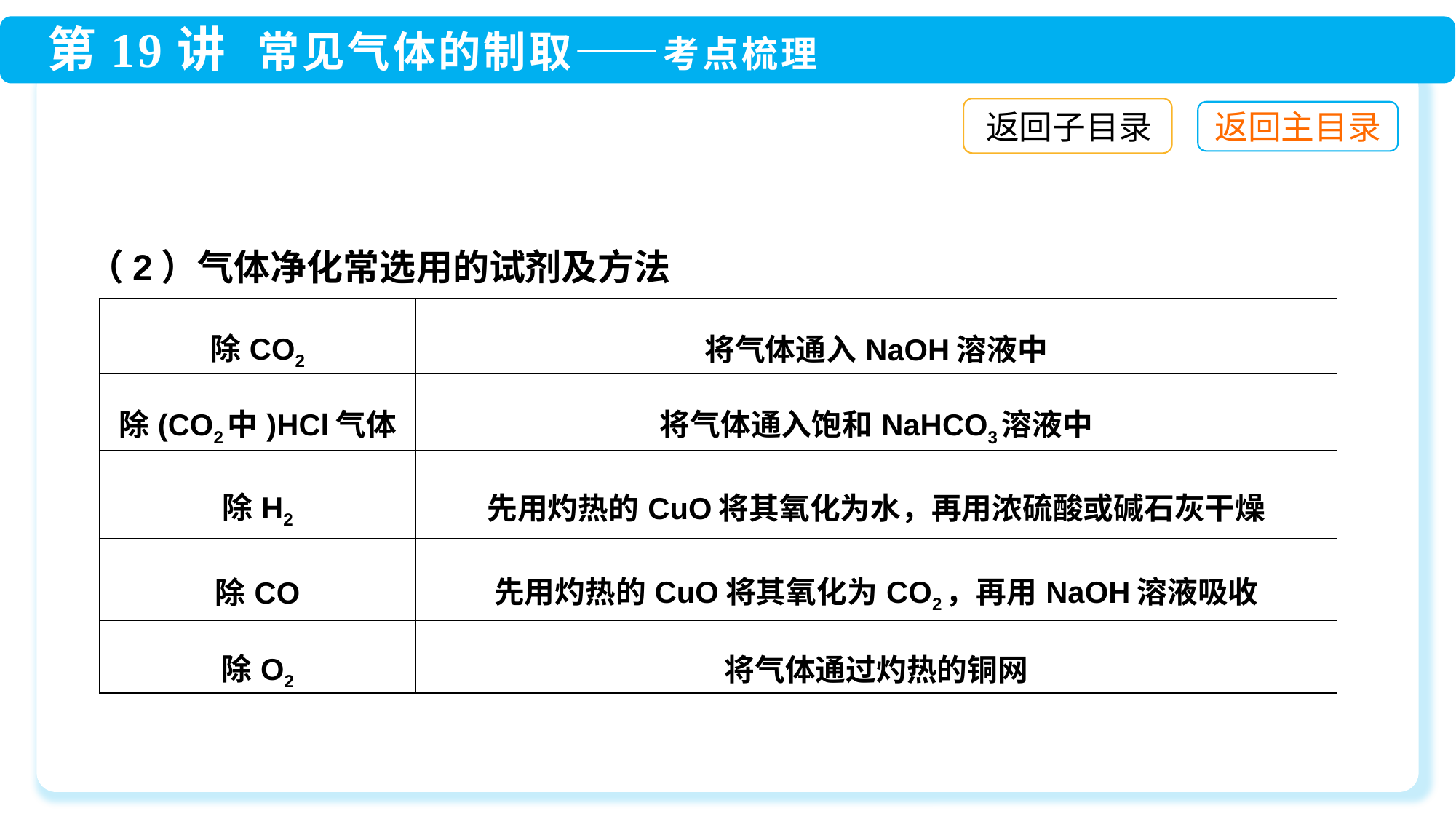

返回子目录
（2）气体净化常选用的试剂及方法
| 除CO2 | 将气体通入NaOH溶液中 |
| --- | --- |
| 除(CO2中)HCl气体 | 将气体通入饱和NaHCO3溶液中 |
| 除H2 | 先用灼热的CuO将其氧化为水，再用浓硫酸或碱石灰干燥 |
| 除CO | 先用灼热的CuO将其氧化为CO2，再用NaOH溶液吸收 |
| 除O2 | 将气体通过灼热的铜网 |